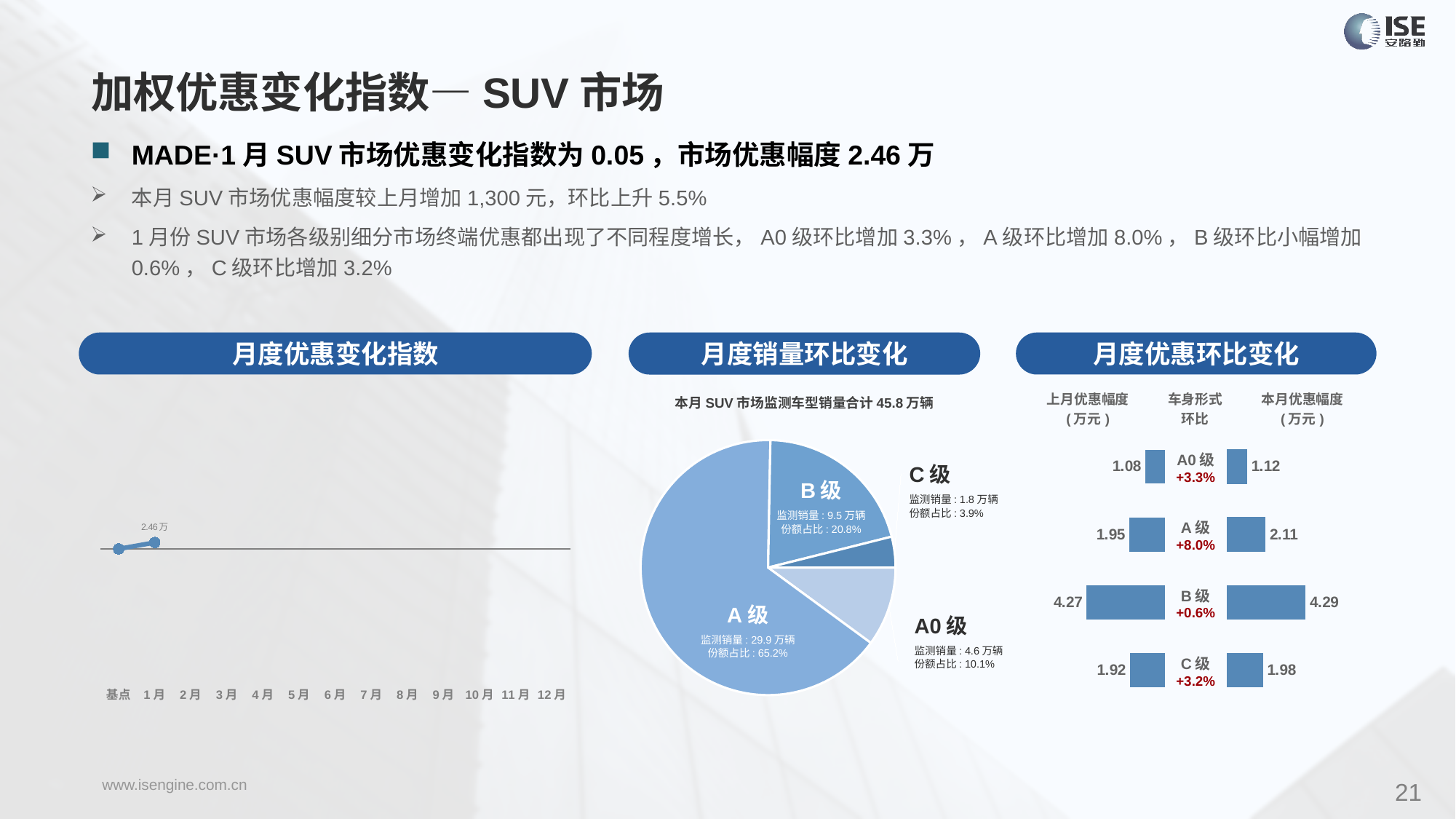

加权优惠变化指数—SUV市场
MADE·1月SUV市场优惠变化指数为0.05，市场优惠幅度2.46万
本月SUV市场优惠幅度较上月增加1,300元，环比上升5.5%
1月份SUV市场各级别细分市场终端优惠都出现了不同程度增长，A0级环比增加3.3%，A级环比增加8.0%，B级环比小幅增加0.6%，C级环比增加3.2%
月度优惠变化指数

月度优惠环比变化

月度销量环比变化

### Chart

| Category | Y2022 |
|---|---|
| 基点 | 0.0 |
| 1月 | 0.05 |
| 2月 | None |
| 3月 | None |
| 4月 | None |
| 5月 | None |
| 6月 | None |
| 7月 | None |
| 8月 | None |
| 9月 | None |
| 10月 | None |
| 11月 | None |
| 12月 | None |
本月SUV市场监测车型销量合计45.8万辆
| 上月优惠幅度 (万元) | 车身形式 环比 | 本月优惠幅度 (万元) |
| --- | --- | --- |

### Chart

| Category | 细分市场 |
|---|---|
| A0级 | 46107.0 |
| A级 | 298907.0 |
| B级 | 95323.0 |
| C级 | 17889.0 |
| A0级 +3.3% |
| --- |
| A级 +8.0% |
| B级 +0.6% |
| C级 +3.2% |

### Chart

| Category | 成交均价 |
|---|---|
| A0 | 1.08 |
| A | 1.95 |
| B | 4.27 |
| C | 1.92 |

### Chart

| Category | 金额 |
|---|---|
| A0 | 1.116622018348624 |
| A | 2.107718027346298 |
| B | 4.291048420633006 |
| C | 1.9778295041645702 |
C级
监测销量: 1.8万辆
份额占比: 3.9%
B级
监测销量: 9.5万辆
份额占比: 20.8%
A级
监测销量: 29.9万辆
份额占比: 65.2%
A0级
监测销量: 4.6万辆
份额占比: 10.1%
21